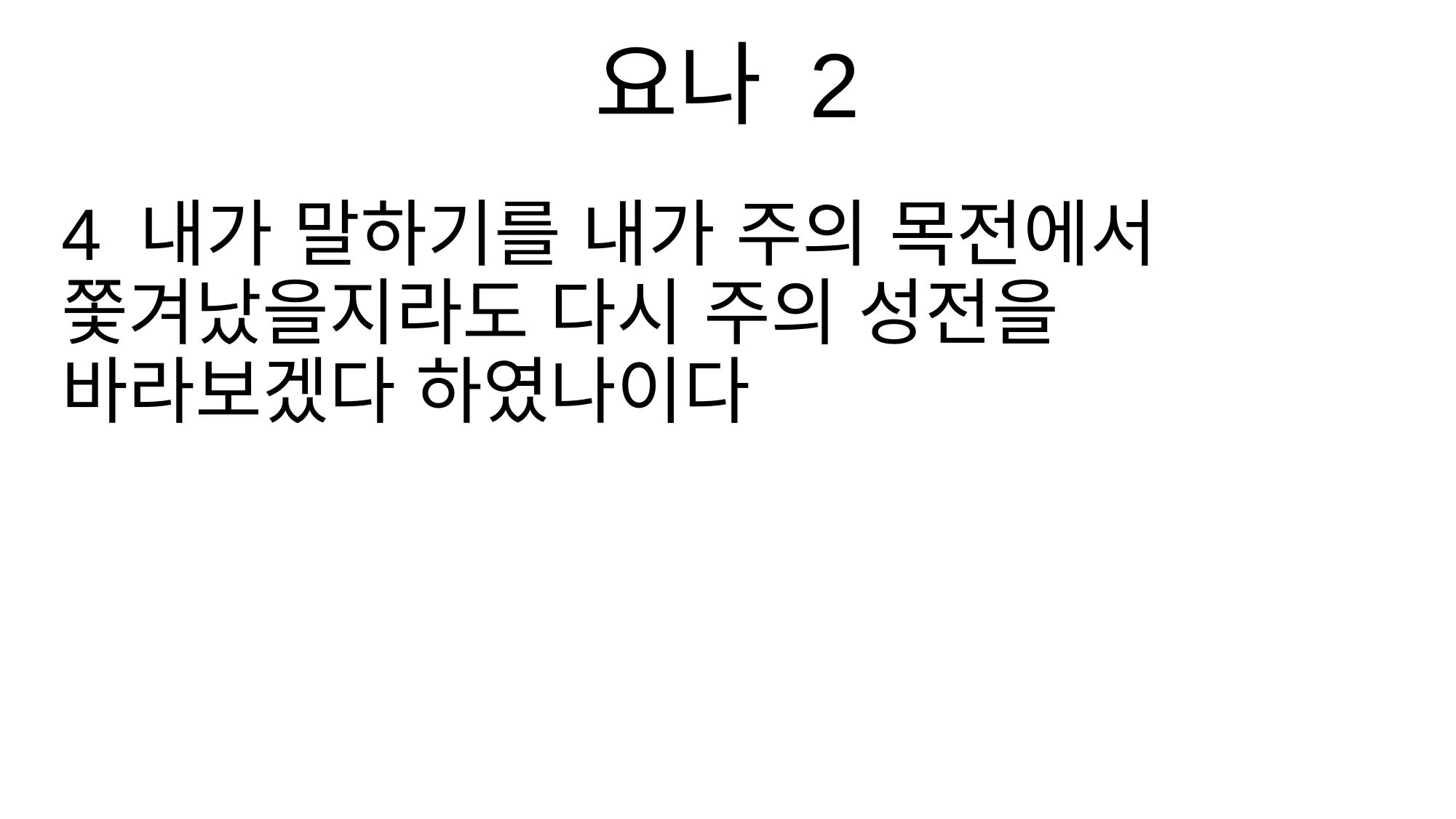

요나 2
4 내가 말하기를 내가 주의 목전에서 쫓겨났을지라도 다시 주의 성전을 바라보겠다 하였나이다